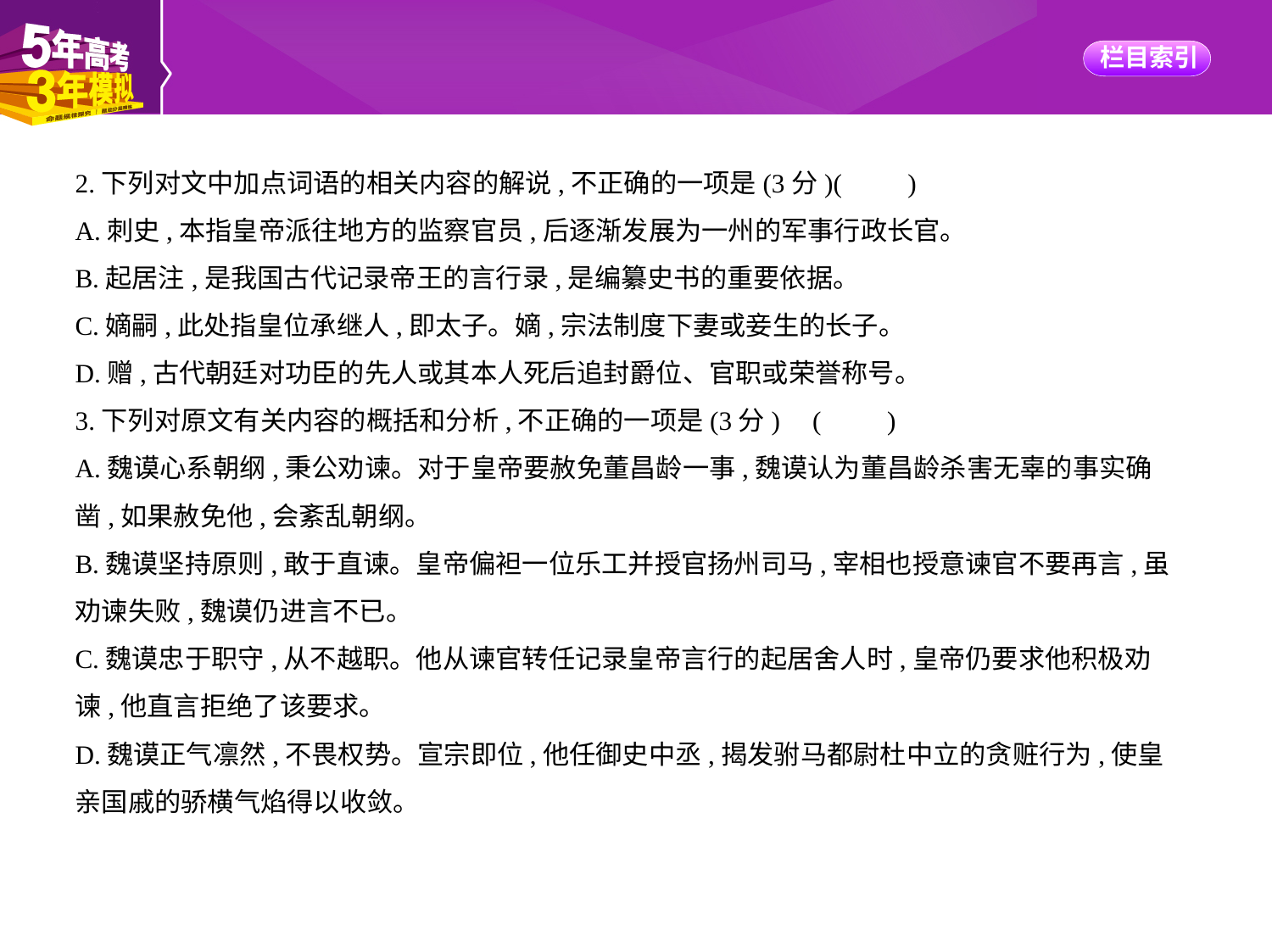

2.下列对文中加点词语的相关内容的解说,不正确的一项是(3分)(　　)
A.刺史,本指皇帝派往地方的监察官员,后逐渐发展为一州的军事行政长官。
B.起居注,是我国古代记录帝王的言行录,是编纂史书的重要依据。
C.嫡嗣,此处指皇位承继人,即太子。嫡,宗法制度下妻或妾生的长子。
D.赠,古代朝廷对功臣的先人或其本人死后追封爵位、官职或荣誉称号。
3.下列对原文有关内容的概括和分析,不正确的一项是(3分) (　　)
A.魏谟心系朝纲,秉公劝谏。对于皇帝要赦免董昌龄一事,魏谟认为董昌龄杀害无辜的事实确
凿,如果赦免他,会紊乱朝纲。
B.魏谟坚持原则,敢于直谏。皇帝偏袒一位乐工并授官扬州司马,宰相也授意谏官不要再言,虽
劝谏失败,魏谟仍进言不已。
C.魏谟忠于职守,从不越职。他从谏官转任记录皇帝言行的起居舍人时,皇帝仍要求他积极劝
谏,他直言拒绝了该要求。
D.魏谟正气凛然,不畏权势。宣宗即位,他任御史中丞,揭发驸马都尉杜中立的贪赃行为,使皇
亲国戚的骄横气焰得以收敛。